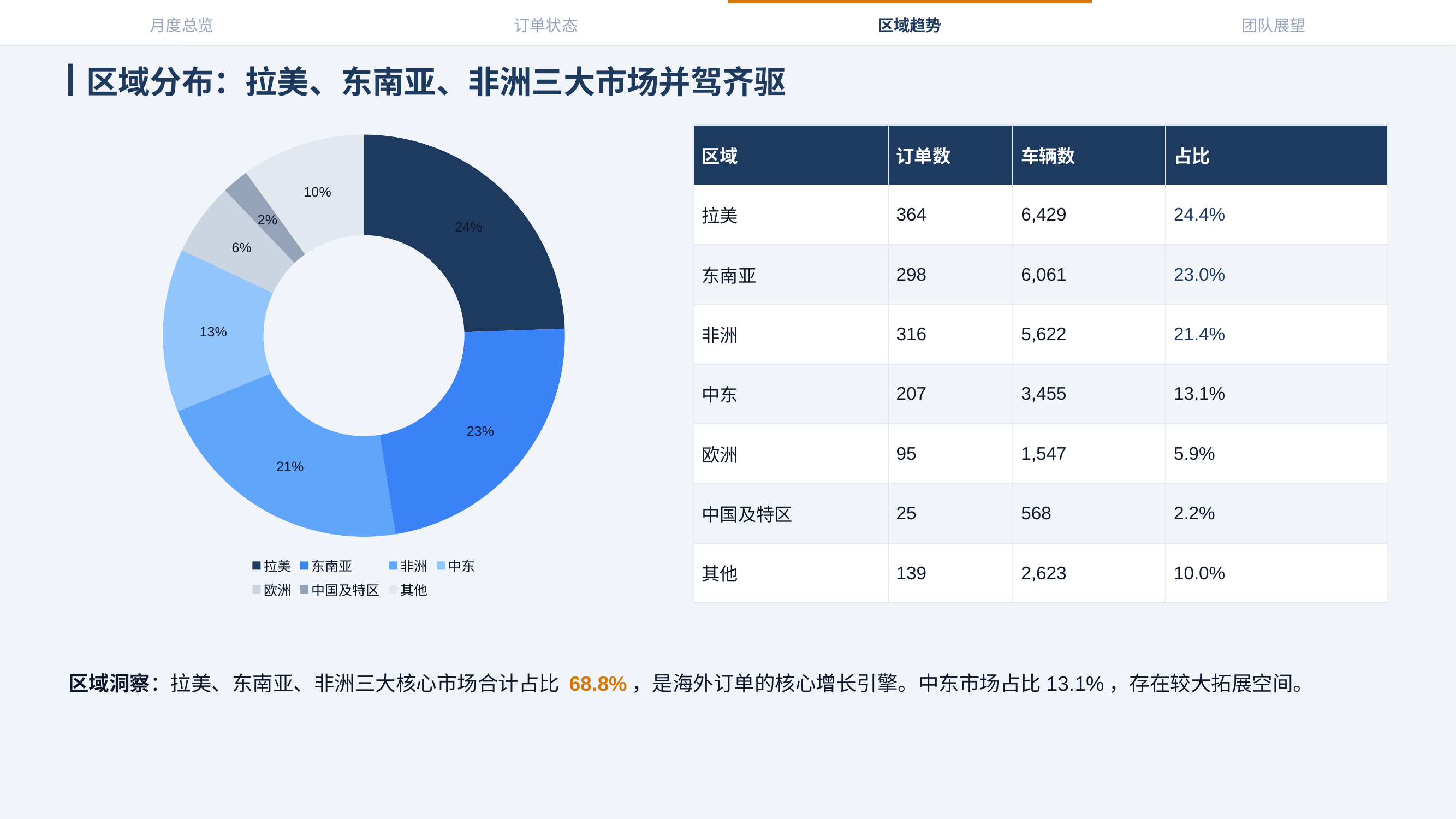

月度总览
订单状态
区域趋势
团队展望

区域分布：拉美、东南亚、非洲三大市场并驾齐驱

### Chart

| Category | vehicles |
|---|---|
| 拉美 | 6429.0 |
| 东南亚 | 6061.0 |
| 非洲 | 5622.0 |
| 中东 | 3455.0 |
| 欧洲 | 1547.0 |
| 中国及特区 | 568.0 |
| 其他 | 2623.0 |
| 区域 | 订单数 | 车辆数 | 占比 |
| --- | --- | --- | --- |
| 拉美 | 364 | 6,429 | 24.4% |
| 东南亚 | 298 | 6,061 | 23.0% |
| 非洲 | 316 | 5,622 | 21.4% |
| 中东 | 207 | 3,455 | 13.1% |
| 欧洲 | 95 | 1,547 | 5.9% |
| 中国及特区 | 25 | 568 | 2.2% |
| 其他 | 139 | 2,623 | 10.0% |
区域洞察：拉美、东南亚、非洲三大核心市场合计占比 68.8%，是海外订单的核心增长引擎。中东市场占比13.1%，存在较大拓展空间。